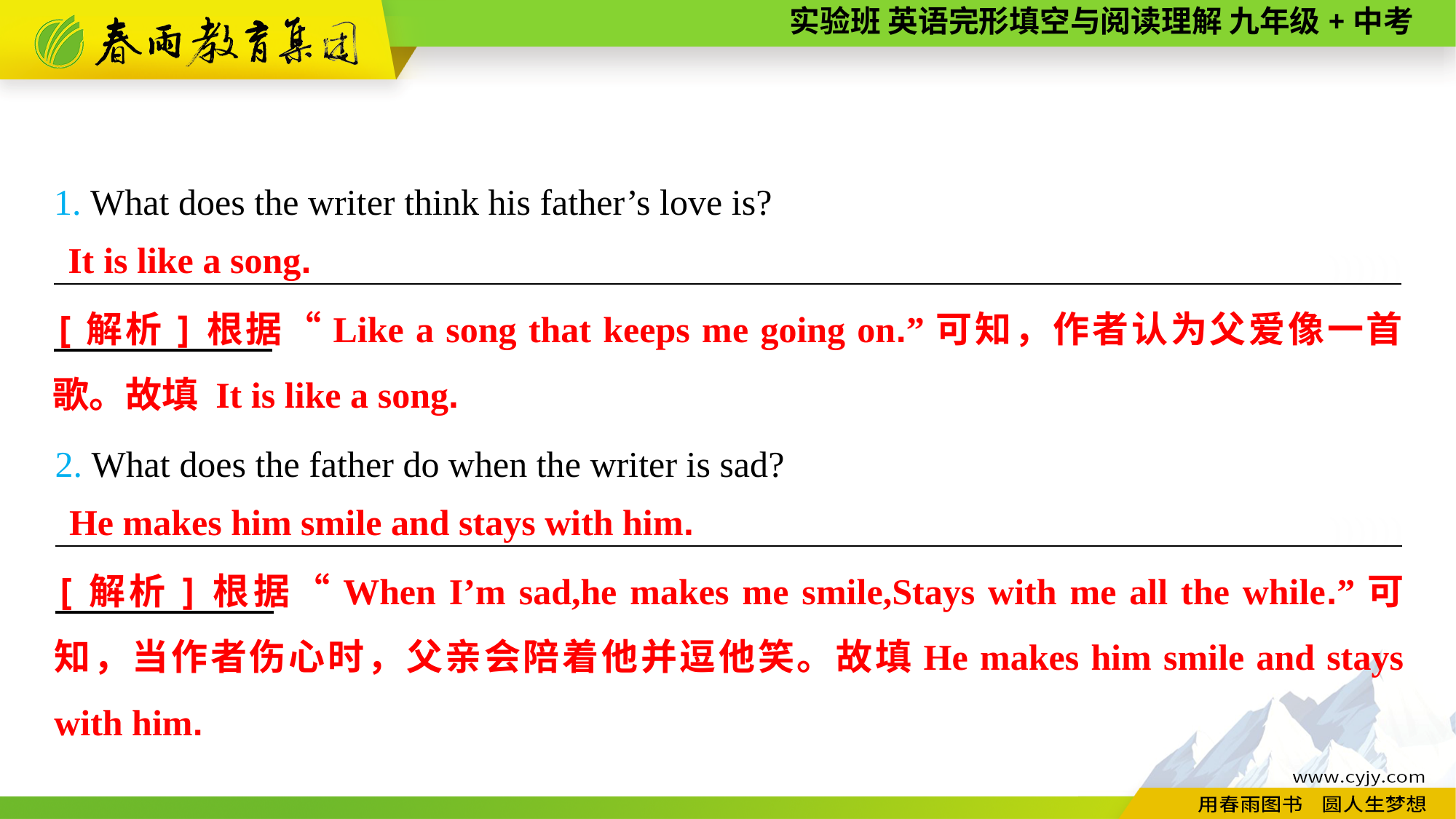

1. What does the writer think his father’s love is?
______________________________________________________________________))))))
It is like a song.
[解析]根据“Like a song that keeps me going on.”可知，作者认为父爱像一首歌。故填 It is like a song.
2. What does the father do when the writer is sad?
______________________________________________________________________))))))
He makes him smile and stays with him.
[解析]根据“When I’m sad,he makes me smile,Stays with me all the while.”可知，当作者伤心时，父亲会陪着他并逗他笑。故填He makes him smile and stays with him.